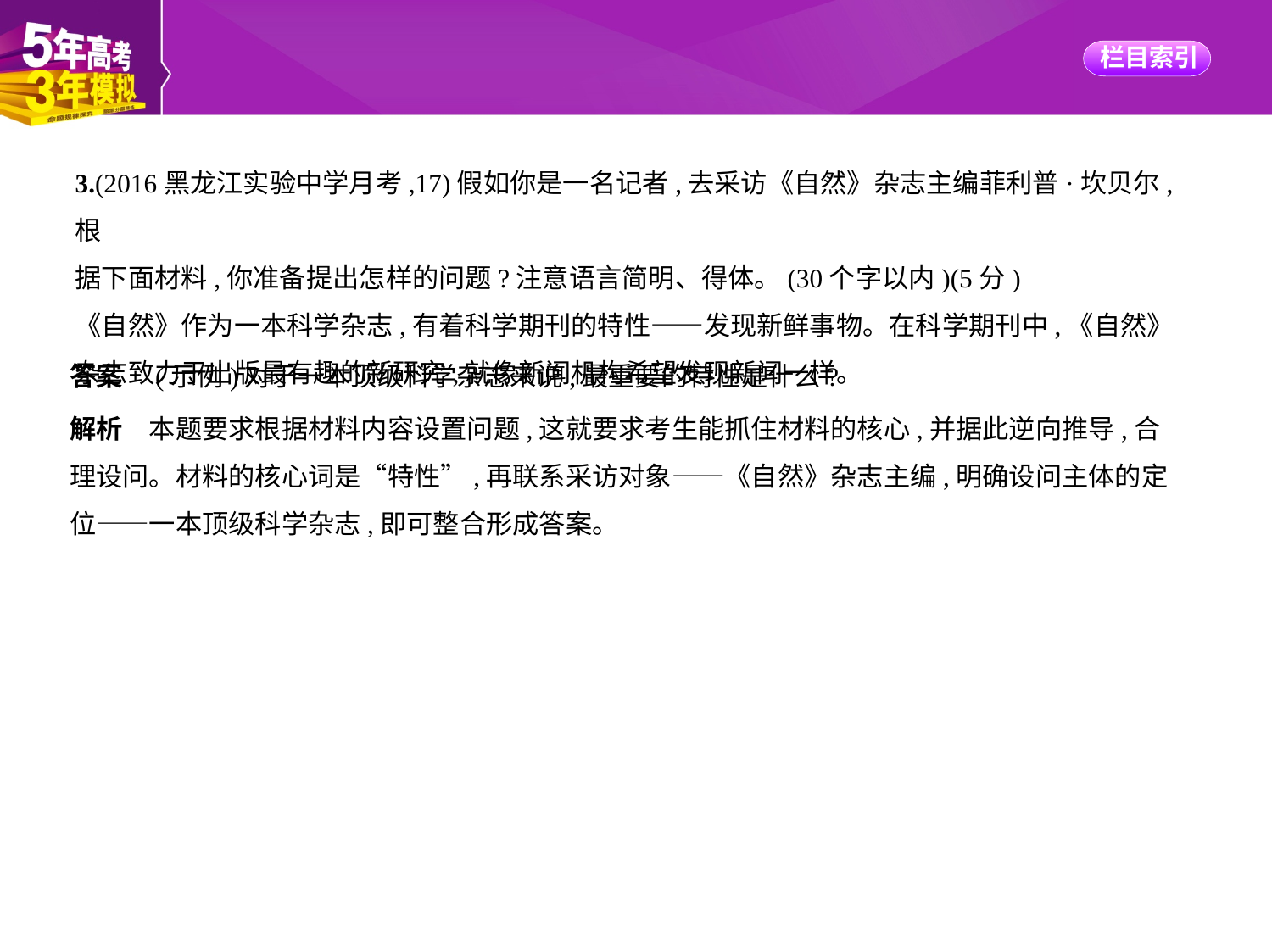

3.(2016黑龙江实验中学月考,17)假如你是一名记者,去采访《自然》杂志主编菲利普·坎贝尔,根
据下面材料,你准备提出怎样的问题?注意语言简明、得体。(30个字以内)(5分)
《自然》作为一本科学杂志,有着科学期刊的特性——发现新鲜事物。在科学期刊中,《自然》
杂志致力于出版最有趣的新研究,就像新闻机构希望发现新闻一样。
答案　(示例)对于一本顶级科学杂志来说,最重要的特性是什么?
解析　本题要求根据材料内容设置问题,这就要求考生能抓住材料的核心,并据此逆向推导,合
理设问。材料的核心词是“特性”,再联系采访对象——《自然》杂志主编,明确设问主体的定
位——一本顶级科学杂志,即可整合形成答案。